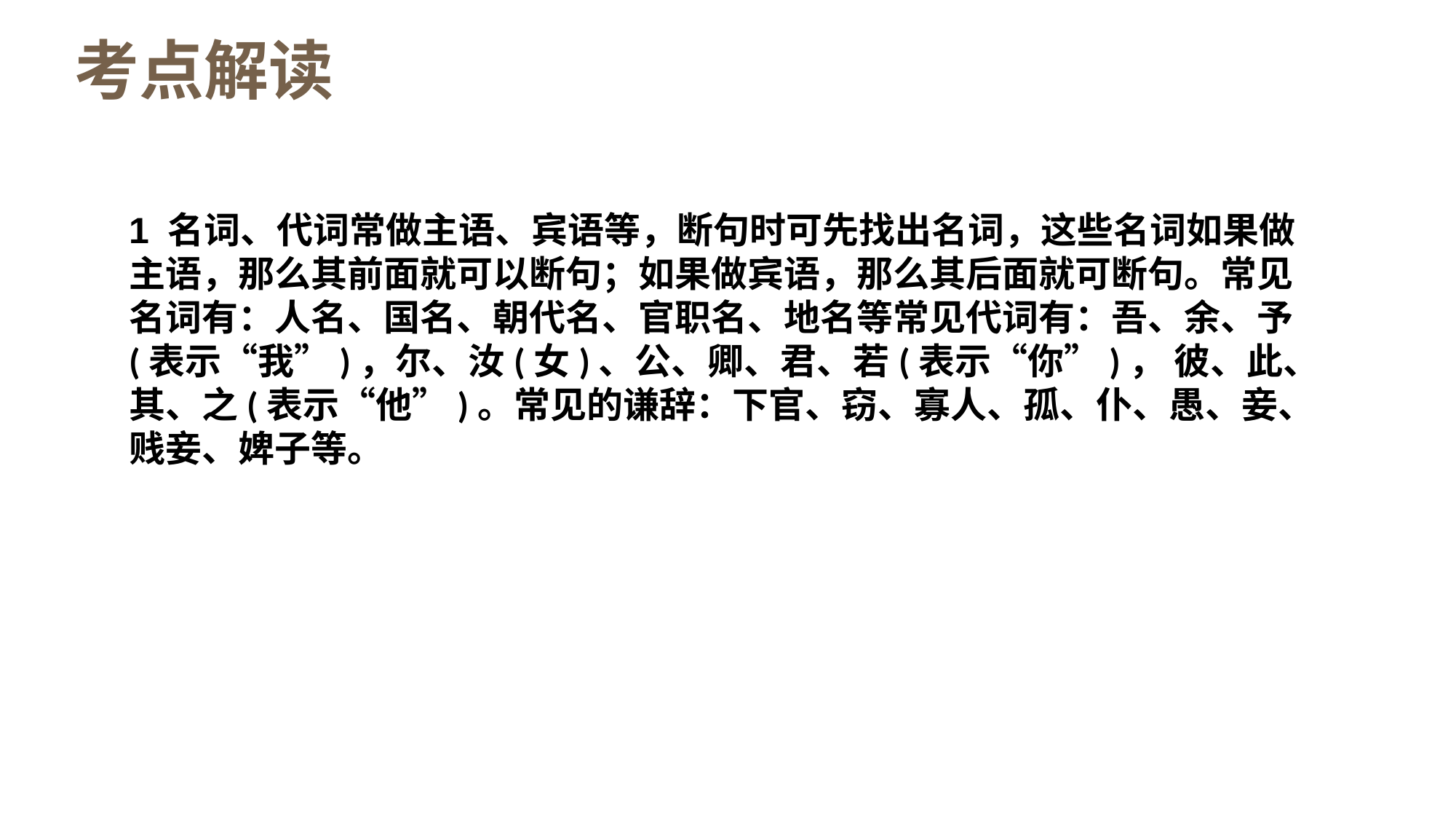

考点解读
1 名词、代词常做主语、宾语等，断句时可先找出名词，这些名词如果做主语，那么其前面就可以断句；如果做宾语，那么其后面就可断句。常见名词有：人名、国名、朝代名、官职名、地名等常见代词有：吾、余、予(表示“我”)，尔、汝(女)、公、卿、君、若(表示“你”)， 彼、此、其、之(表示“他”)。常见的谦辞：下官、窃、寡人、孤、仆、愚、妾、贱妾、婢子等。